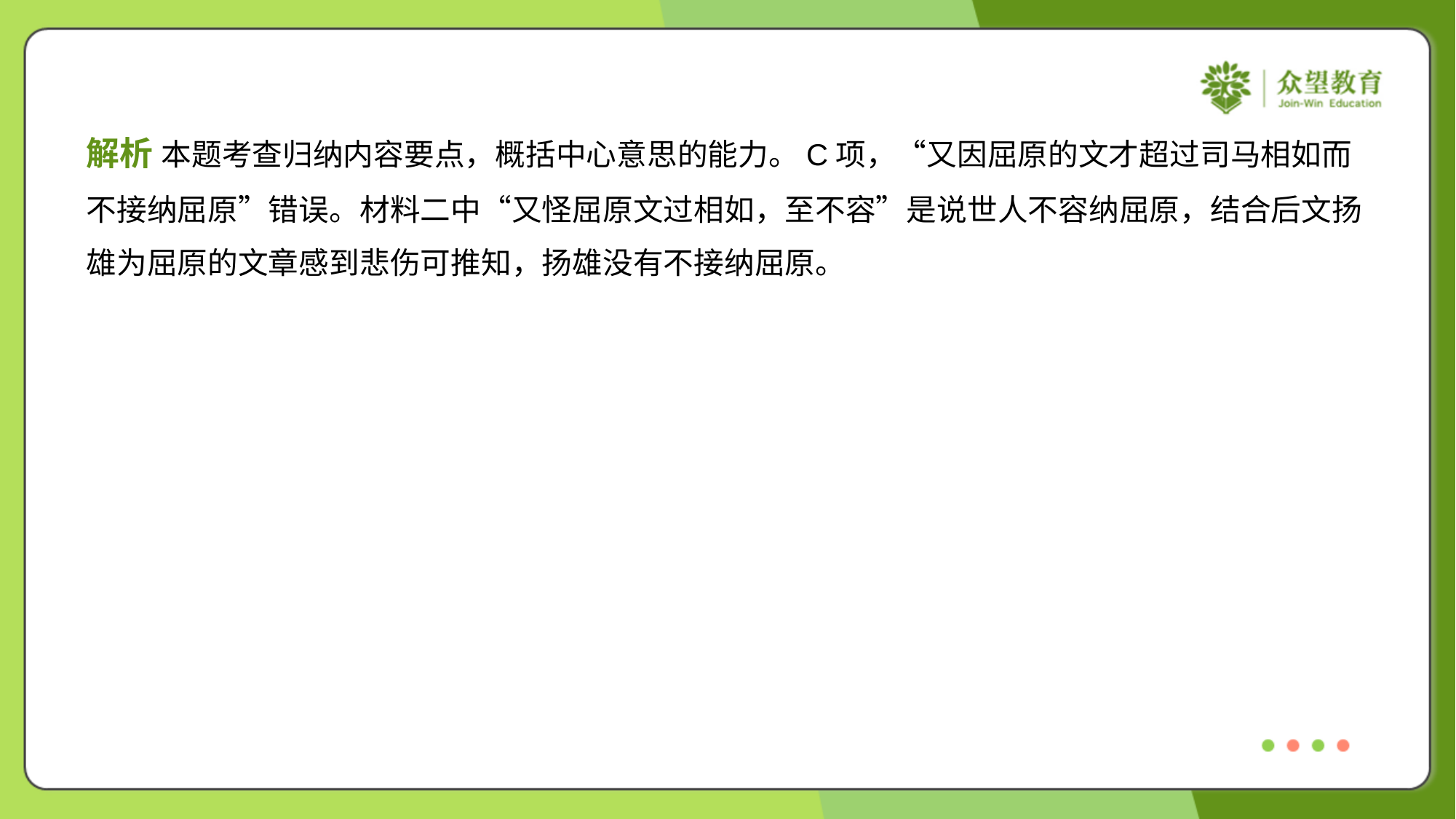

解析 本题考查归纳内容要点，概括中心意思的能力。C项，“又因屈原的文才超过司马相如而
不接纳屈原”错误。材料二中“又怪屈原文过相如，至不容”是说世人不容纳屈原，结合后文扬
雄为屈原的文章感到悲伤可推知，扬雄没有不接纳屈原。